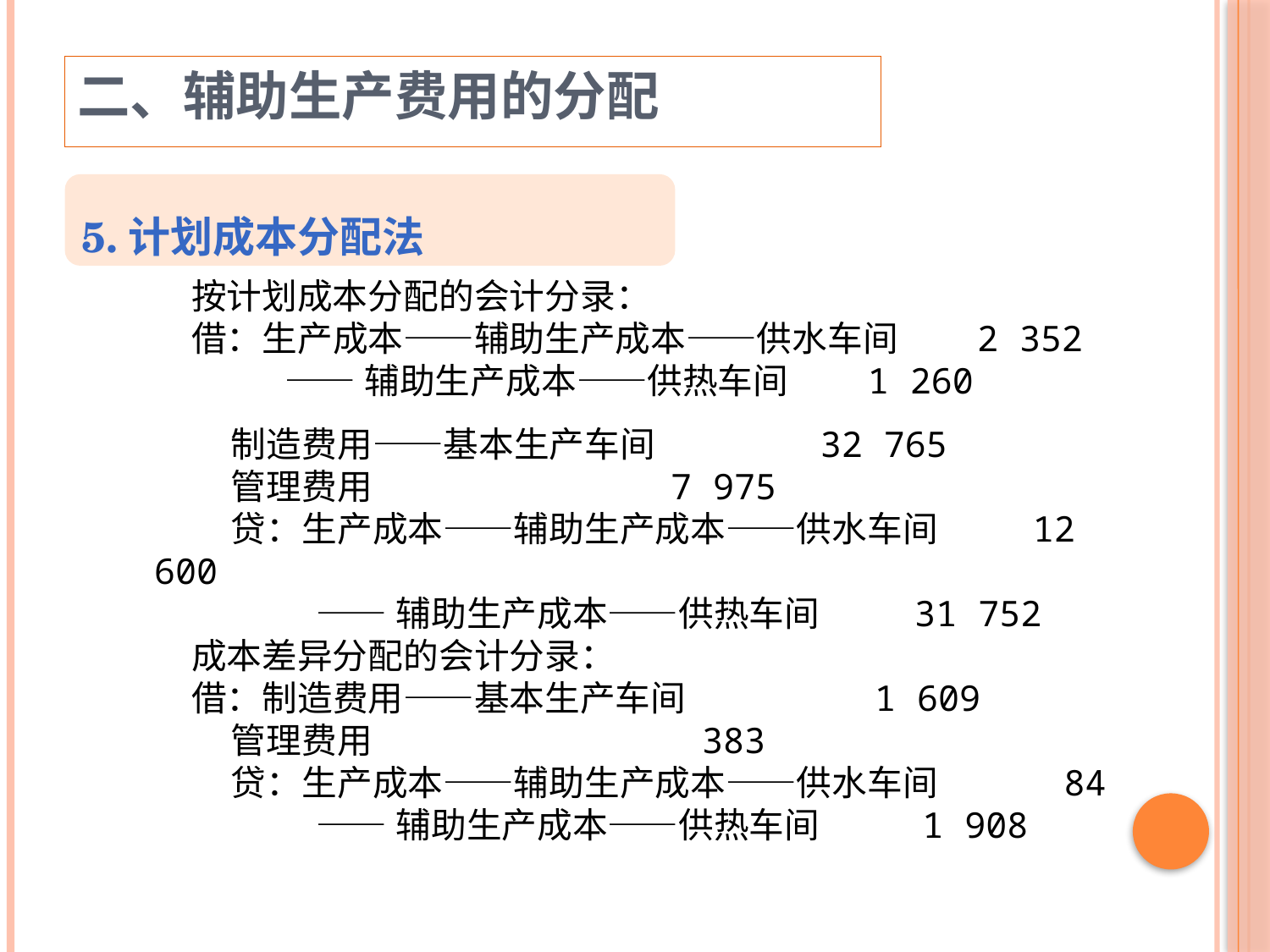

二、辅助生产费用的分配
5.计划成本分配法
按计划成本分配的会计分录：
借：生产成本——辅助生产成本——供水车间         2 352
            ——辅助生产成本——供热车间         1 260
    制造费用——基本生产车间                    32 765
    管理费用                                     7 975
    贷：生产成本——辅助生产成本——供水车间           12 600
                ——辅助生产成本——供热车间           31 752
成本差异分配的会计分录：
借：制造费用——基本生产车间                       1 609
    管理费用                                         383
    贷：生产成本——辅助生产成本——供水车间               84
                ——辅助生产成本——供热车间            1 908